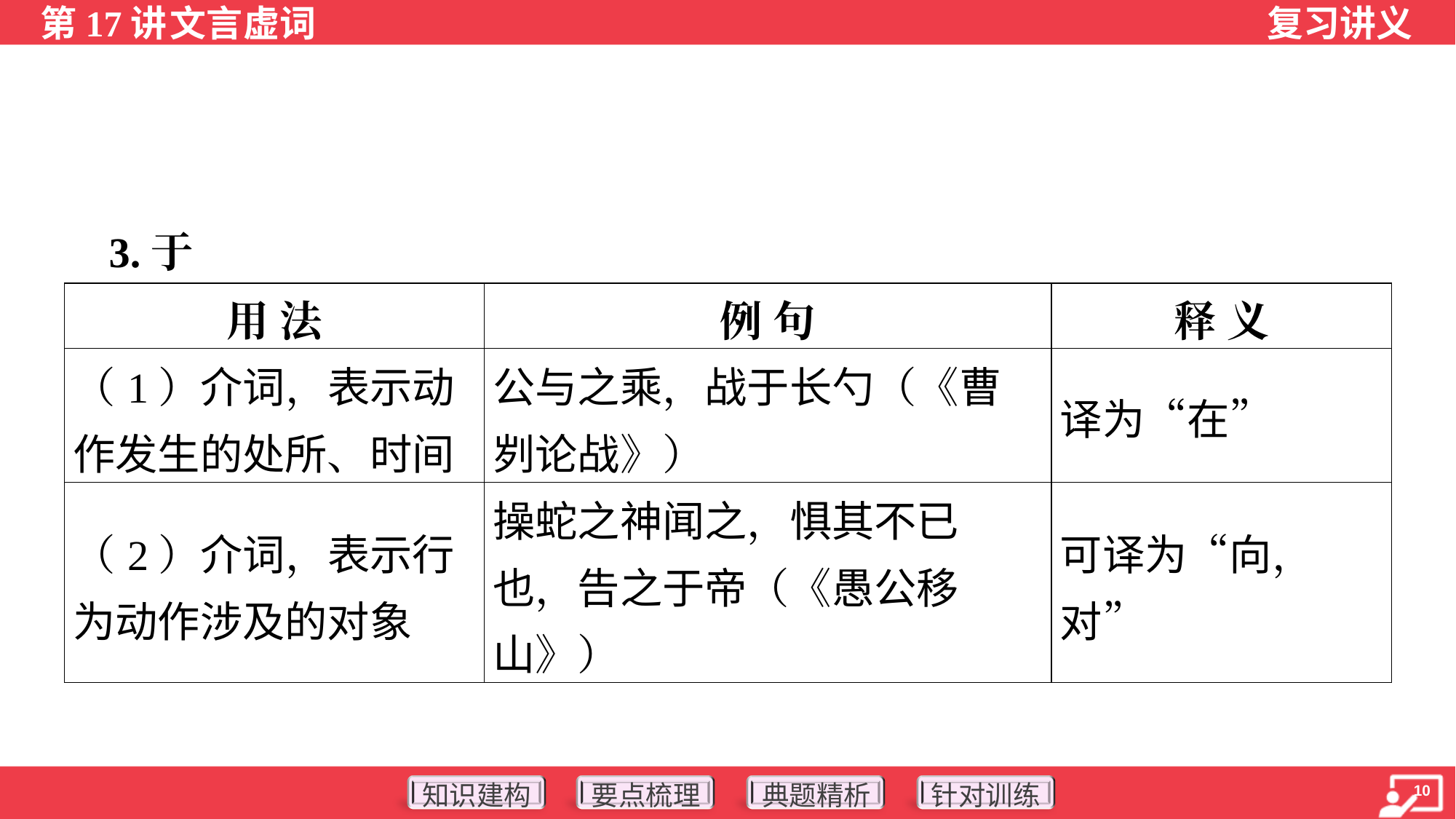

3.于
| 用 法 | 例 句 | 释 义 |
| --- | --- | --- |
| （1）介词，表示动作发生的处所、时间 | 公与之乘，战于长勺（《曹刿论战》） | 译为“在” |
| （2）介词，表示行为动作涉及的对象 | 操蛇之神闻之，惧其不已也，告之于帝（《愚公移山》） | 可译为“向，对” |